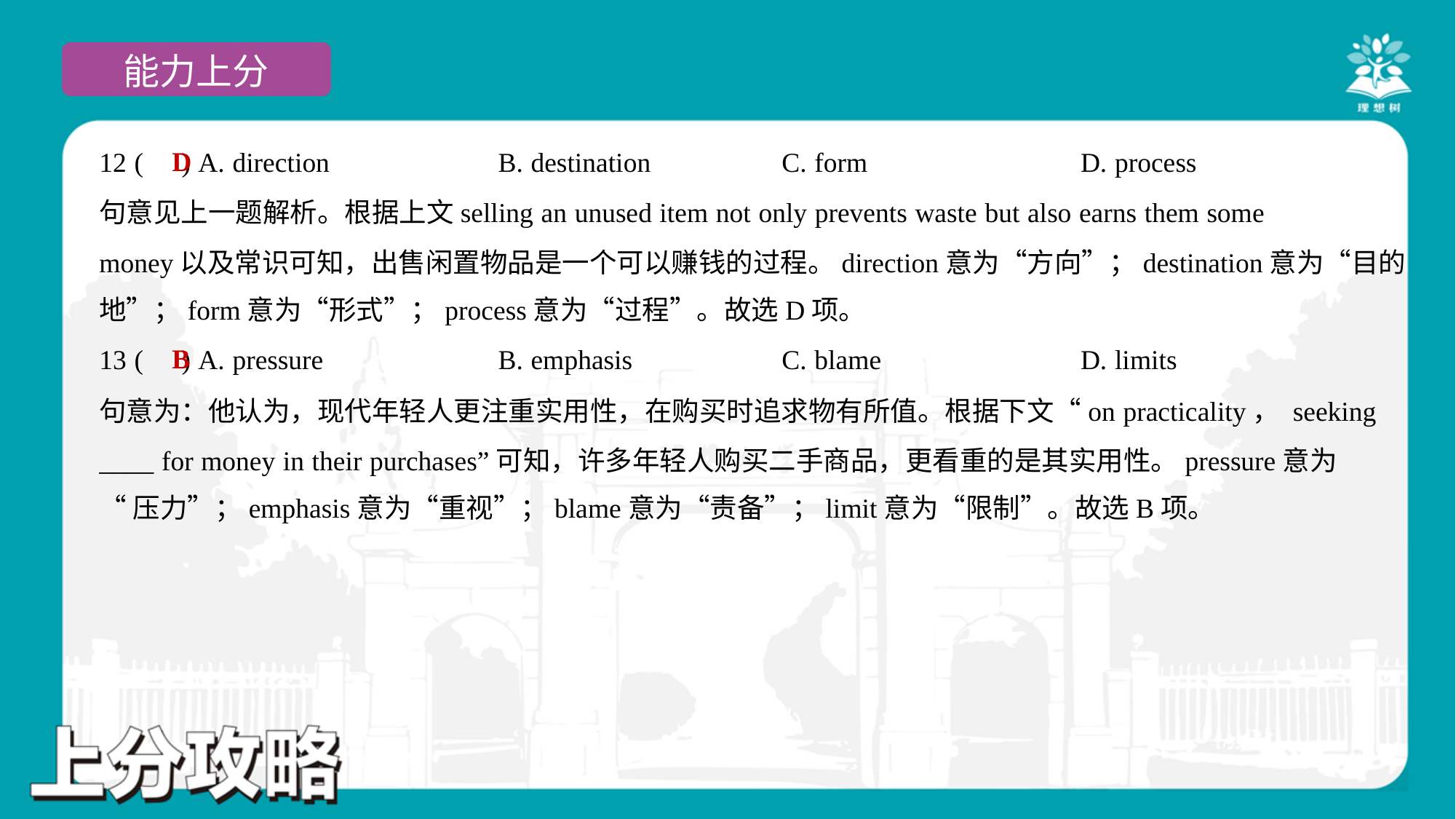

D
12 (     ) A. direction	B. destination	C. form	D. process
句意见上一题解析。根据上文selling an unused item not only prevents waste but also earns them some
money以及常识可知，出售闲置物品是一个可以赚钱的过程。direction意为“方向”；destination意为“目的
地”；form意为“形式”；process意为“过程”。故选D项。
B
13 (     ) A. pressure	B. emphasis	C. blame	D. limits
句意为：他认为，现代年轻人更注重实用性，在购买时追求物有所值。根据下文“on practicality， seeking
____ for money in their purchases”可知，许多年轻人购买二手商品，更看重的是其实用性。pressure意为
“压力”；emphasis意为“重视”；blame意为“责备”；limit意为“限制”。故选B项。